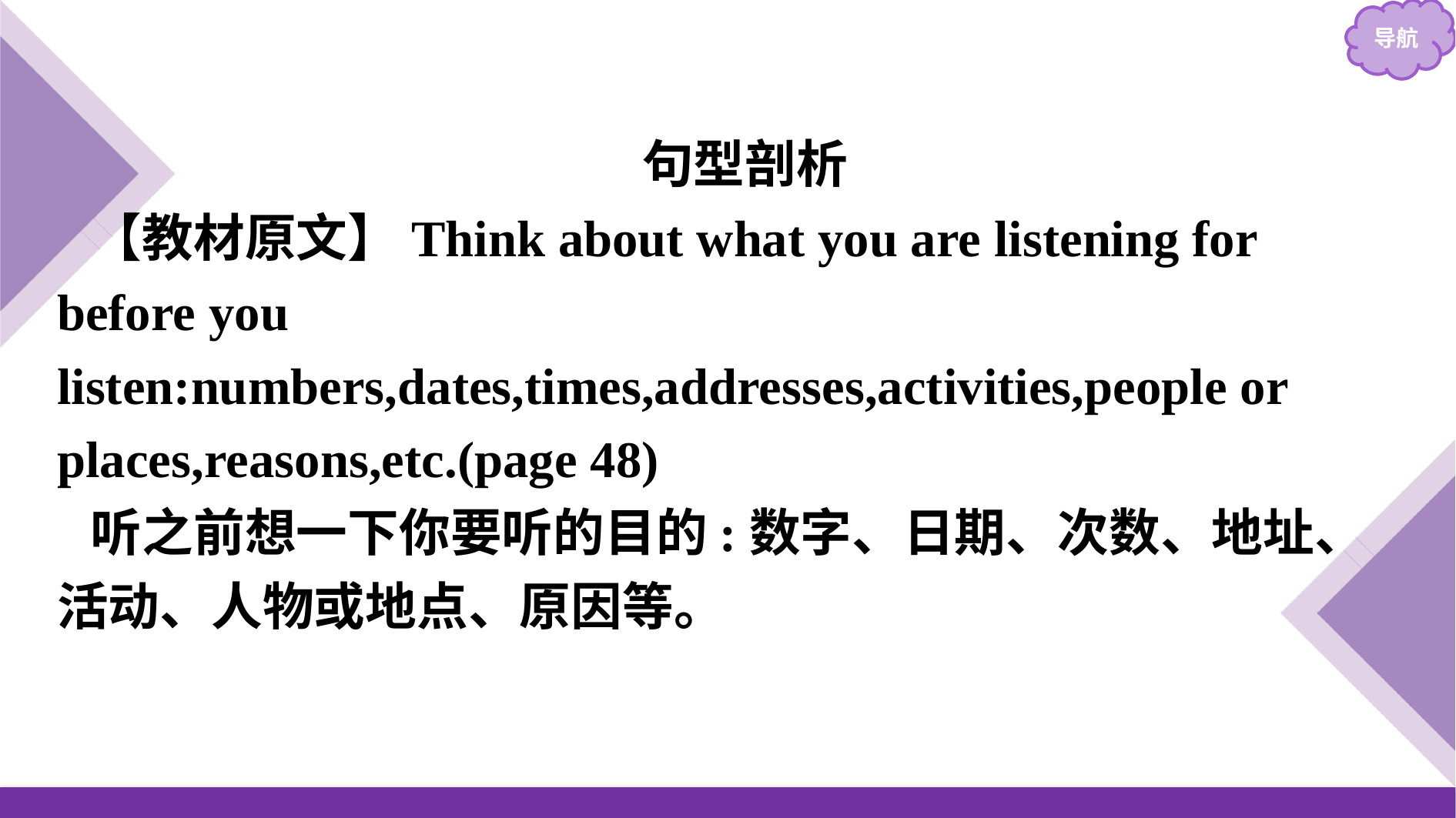

句型剖析
【教材原文】Think about what you are listening for before you listen:numbers,dates,times,addresses,activities,people or places,reasons,etc.(page 48)
听之前想一下你要听的目的:数字、日期、次数、地址、活动、人物或地点、原因等。